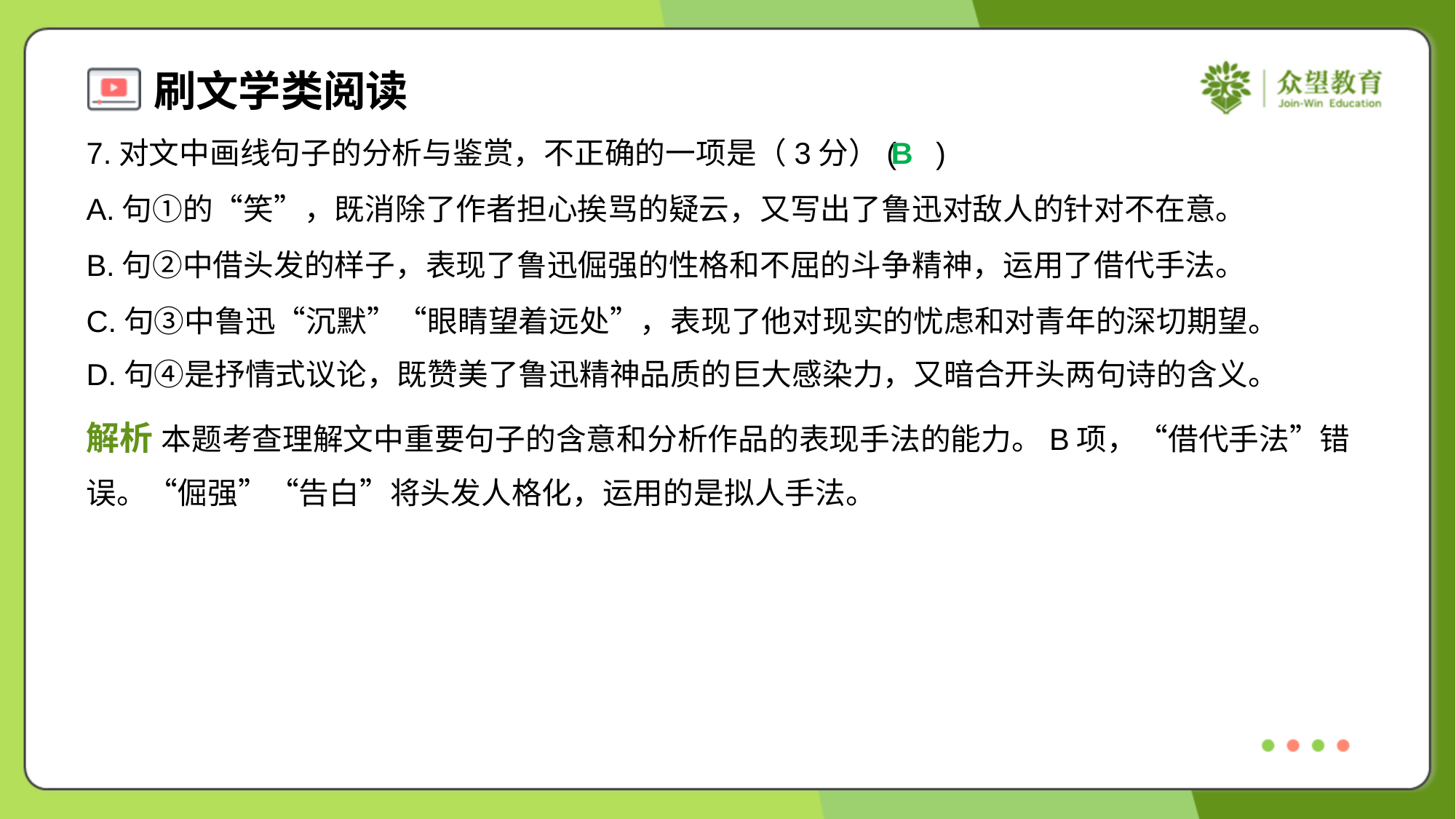

7.对文中画线句子的分析与鉴赏，不正确的一项是（3分）(     )
B
A.句①的“笑”，既消除了作者担心挨骂的疑云，又写出了鲁迅对敌人的针对不在意。
B.句②中借头发的样子，表现了鲁迅倔强的性格和不屈的斗争精神，运用了借代手法。
C.句③中鲁迅“沉默”“眼睛望着远处”，表现了他对现实的忧虑和对青年的深切期望。
D.句④是抒情式议论，既赞美了鲁迅精神品质的巨大感染力，又暗合开头两句诗的含义。
解析 本题考查理解文中重要句子的含意和分析作品的表现手法的能力。B项，“借代手法”错
误。“倔强”“告白”将头发人格化，运用的是拟人手法。